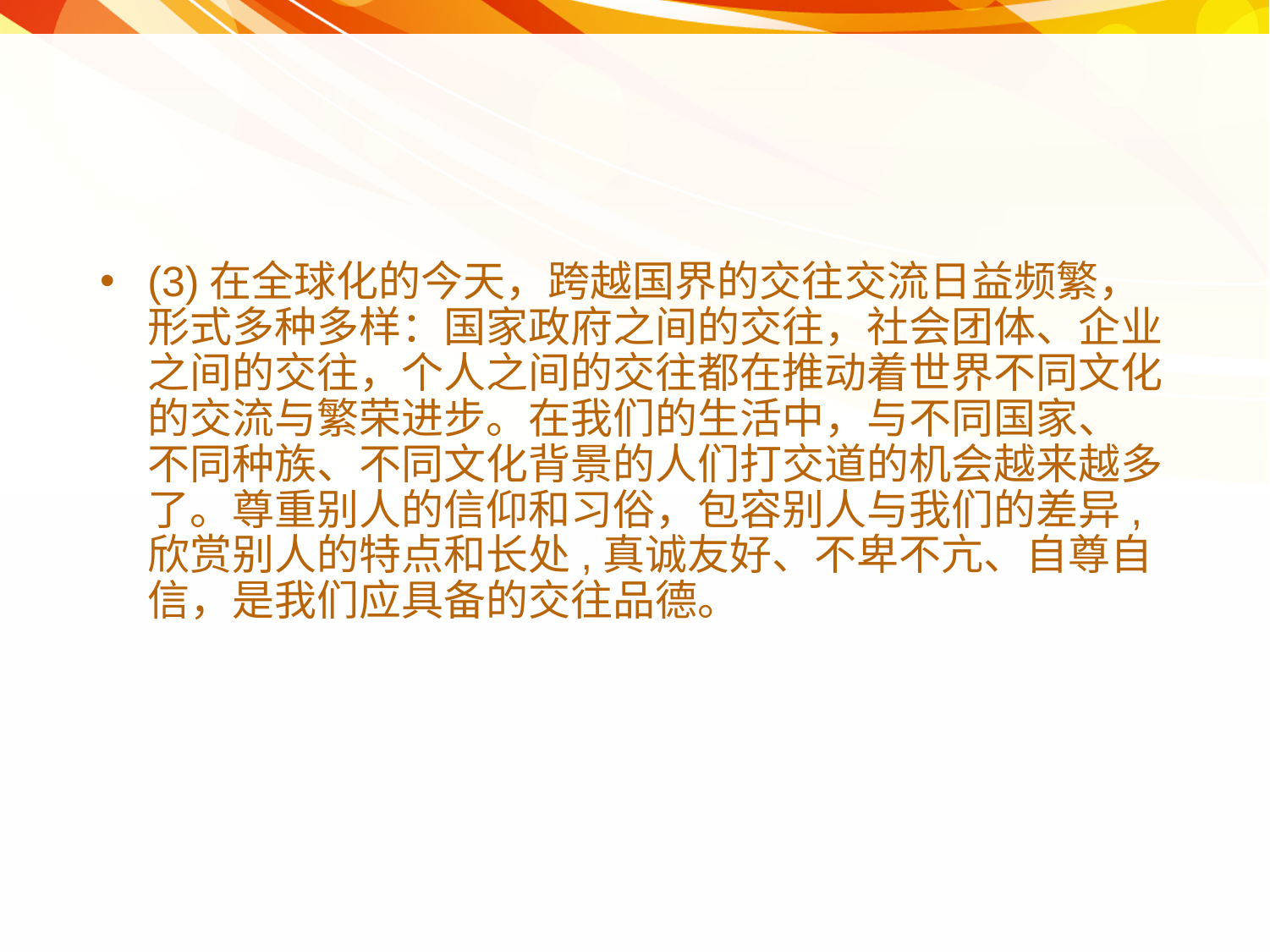

(3)在全球化的今天，跨越国界的交往交流日益频繁，形式多种多样：国家政府之间的交往，社会团体、企业之间的交往，个人之间的交往都在推动着世界不同文化的交流与繁荣进步。在我们的生活中，与不同国家、 不同种族、不同文化背景的人们打交道的机会越来越多了。尊重别人的信仰和习俗，包容别人与我们的差异,欣赏别人的特点和长处,真诚友好、不卑不亢、自尊自信，是我们应具备的交往品德。